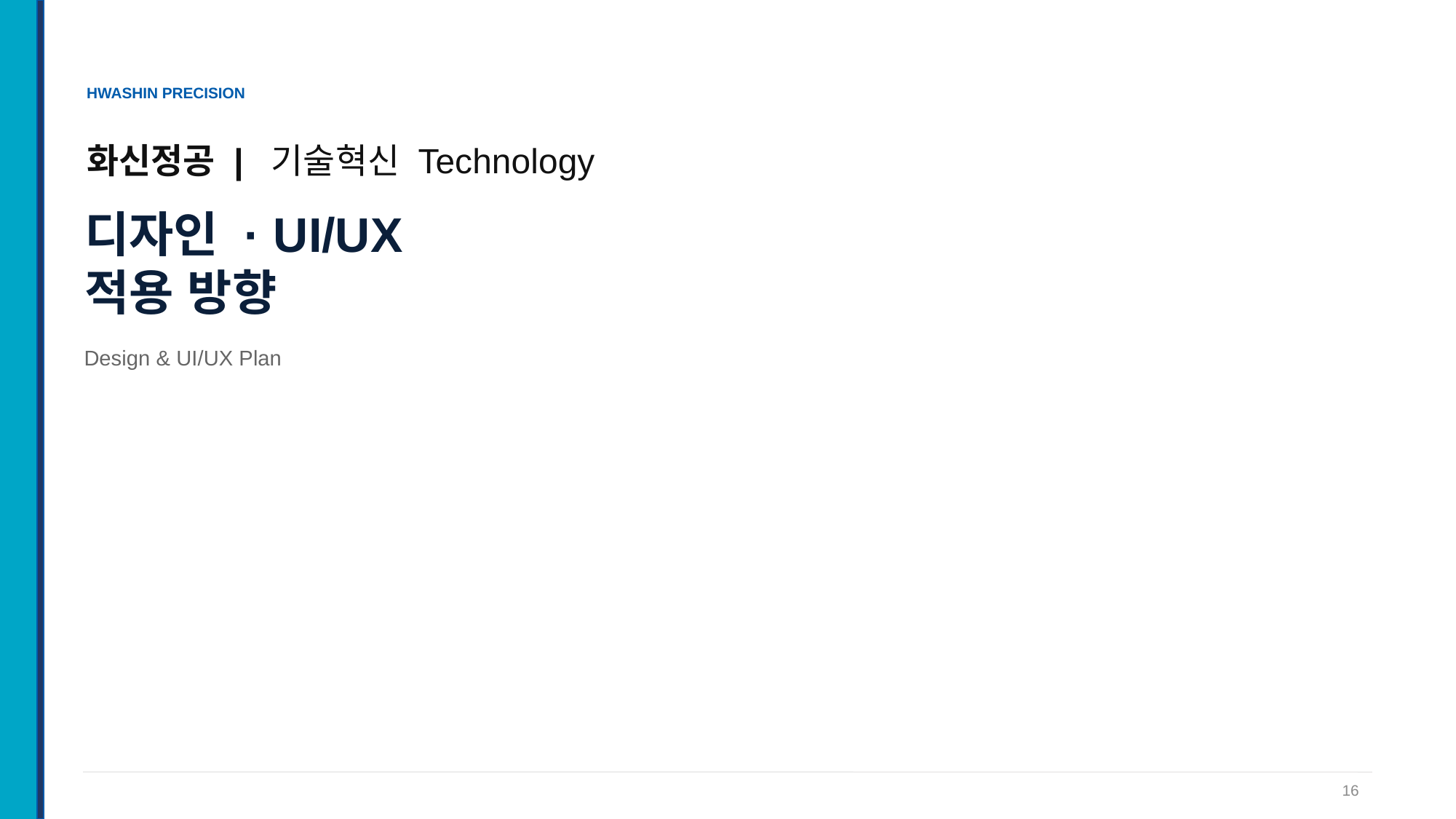

HWASHIN PRECISION
화신정공 |  기술혁신 Technology
디자인 · UI/UX
적용 방향
Design & UI/UX Plan
16